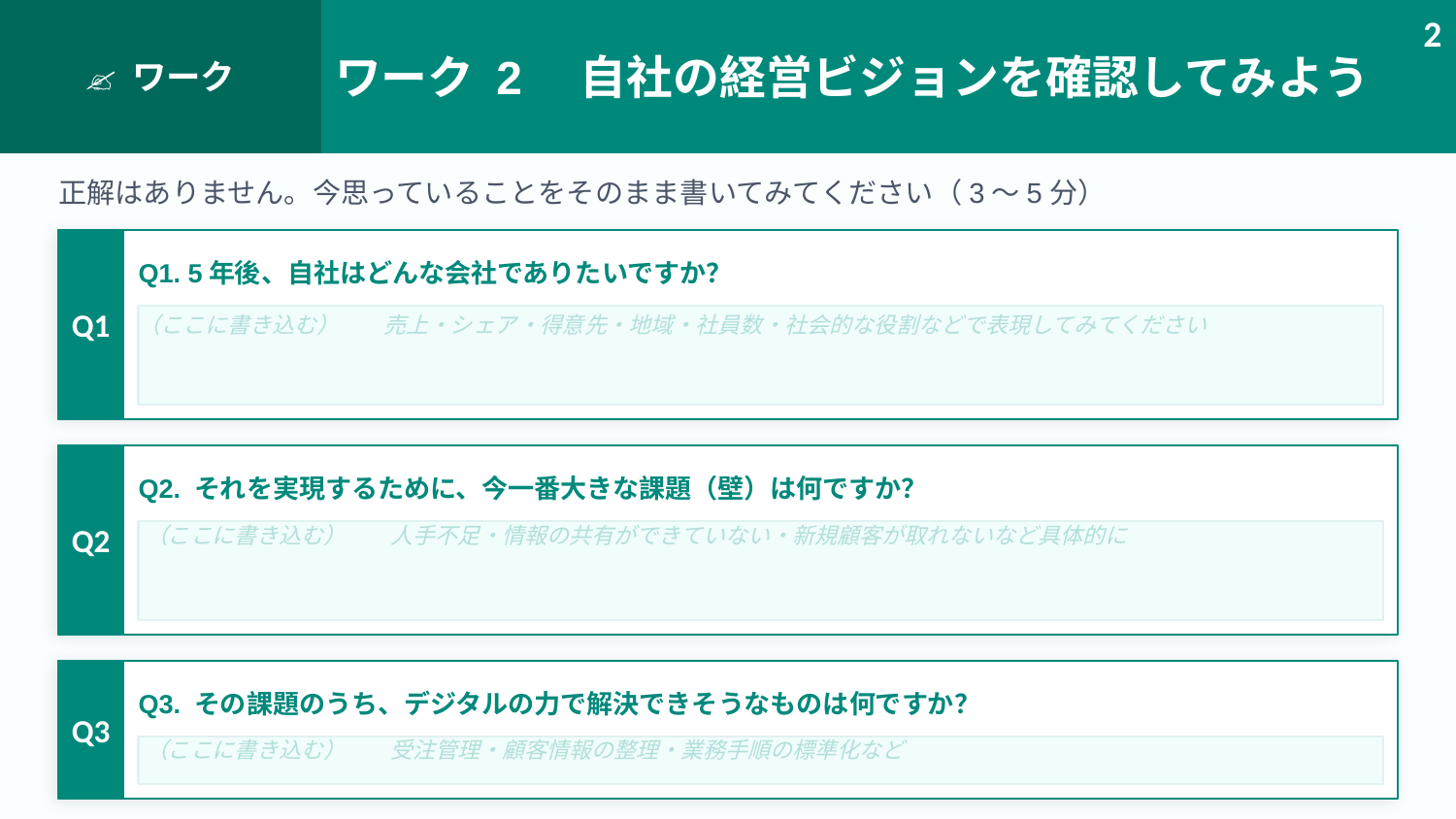

✍ ワーク
ワーク 2　自社の経営ビジョンを確認してみよう
2
正解はありません。今思っていることをそのまま書いてみてください（3〜5分）

Q1
Q1. 5年後、自社はどんな会社でありたいですか？

（ここに書き込む）　　売上・シェア・得意先・地域・社員数・社会的な役割などで表現してみてください

Q2
Q2. それを実現するために、今一番大きな課題（壁）は何ですか？

（ここに書き込む）　　人手不足・情報の共有ができていない・新規顧客が取れないなど具体的に

Q3
Q3. その課題のうち、デジタルの力で解決できそうなものは何ですか？

（ここに書き込む）　　受注管理・顧客情報の整理・業務手順の標準化など